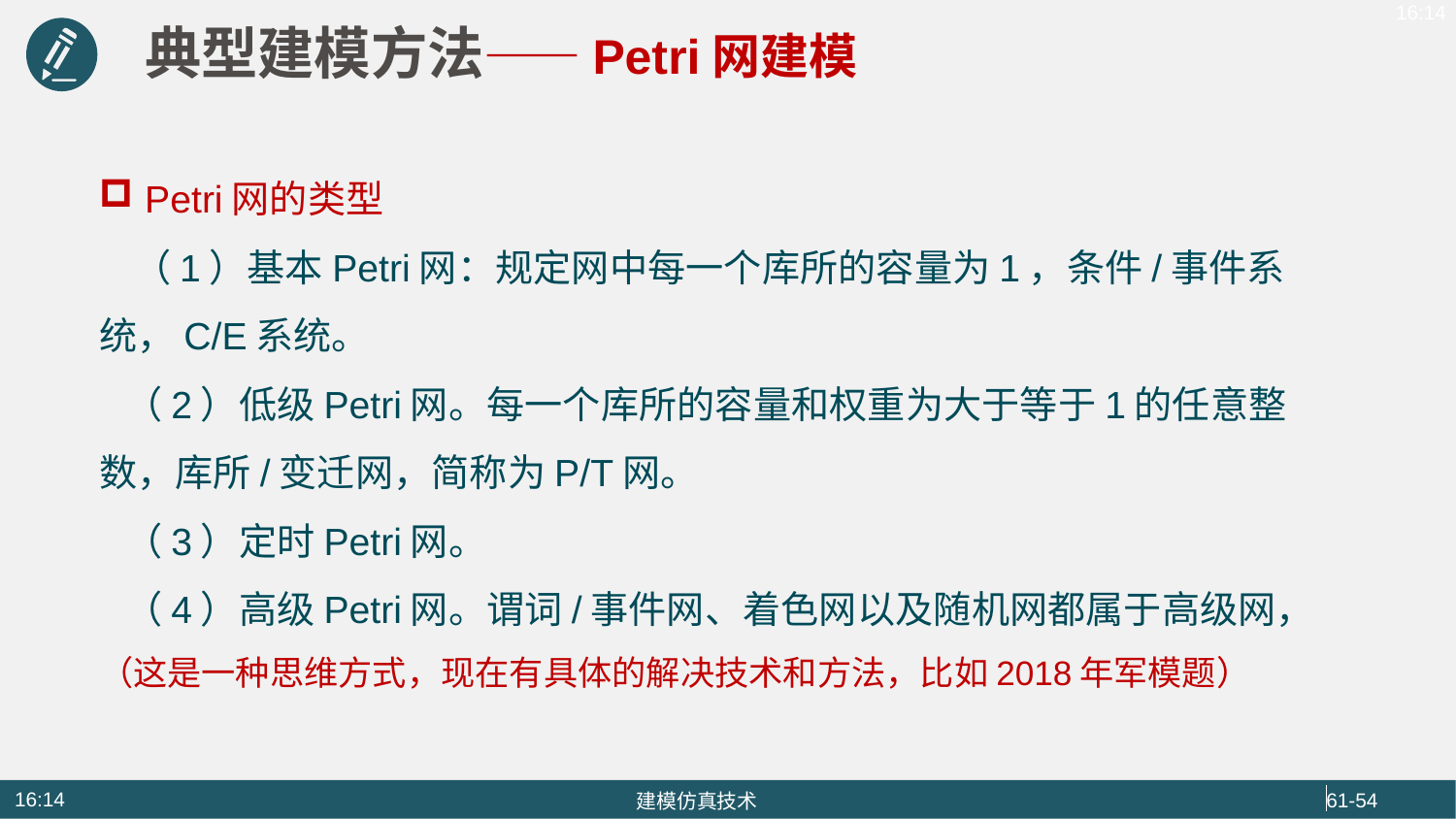

典型建模方法——Petri网建模

Petri网的类型
   （1）基本Petri网：规定网中每一个库所的容量为1，条件/事件系统，C/E系统。
  （2）低级Petri网。每一个库所的容量和权重为大于等于1的任意整数，库所/变迁网，简称为P/T网。
  （3）定时Petri网。
  （4）高级Petri网。谓词/事件网、着色网以及随机网都属于高级网，
（这是一种思维方式，现在有具体的解决技术和方法，比如2018年军模题）